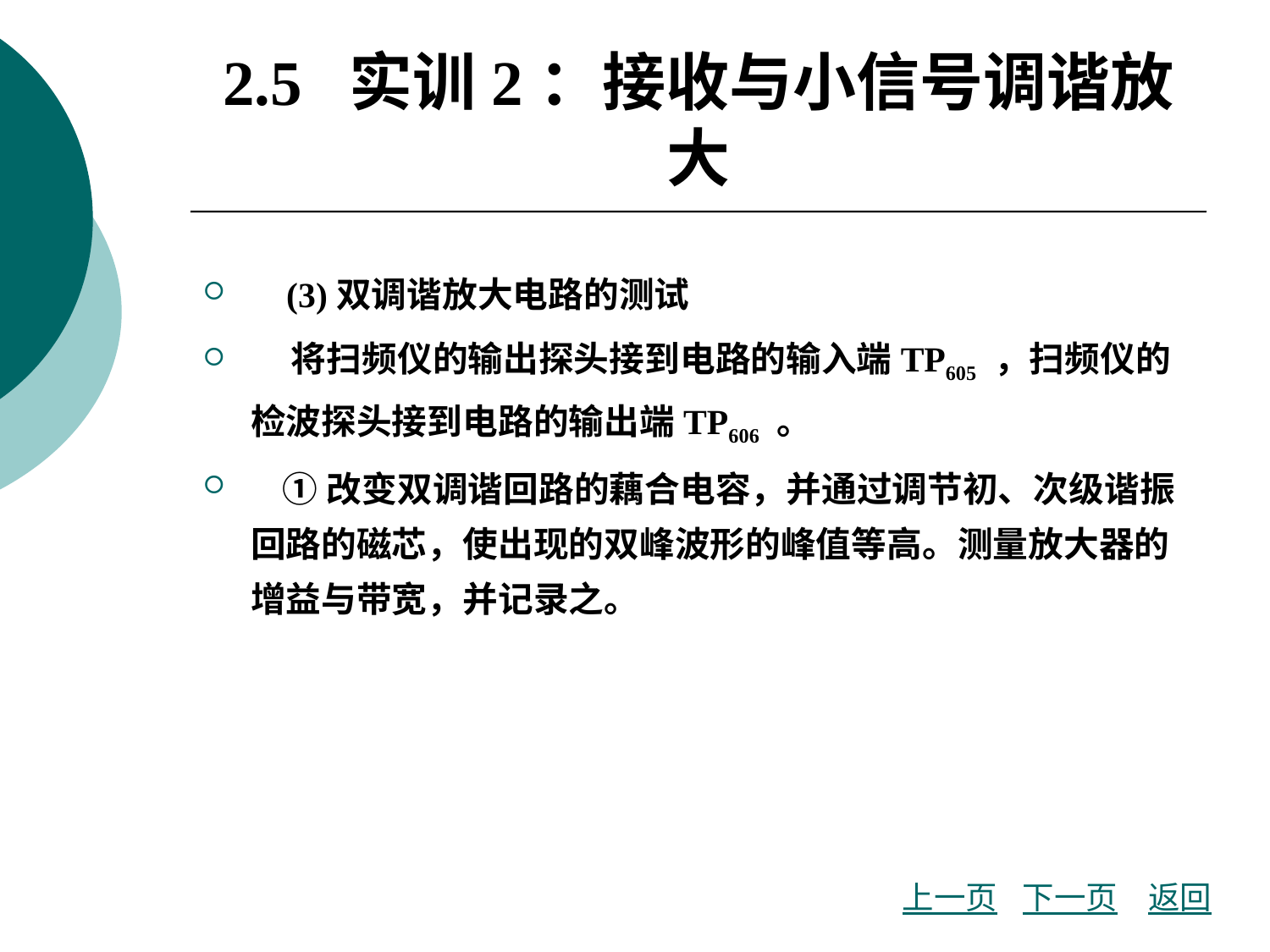

# 2.5  实训2：接收与小信号调谐放大
    (3)双调谐放大电路的测试
    将扫频仪的输出探头接到电路的输入端TP605 ，扫频仪的检波探头接到电路的输出端TP606 。
    ①改变双调谐回路的藕合电容，并通过调节初、次级谐振回路的磁芯，使出现的双峰波形的峰值等高。测量放大器的增益与带宽，并记录之。
上一页
下一页
返回